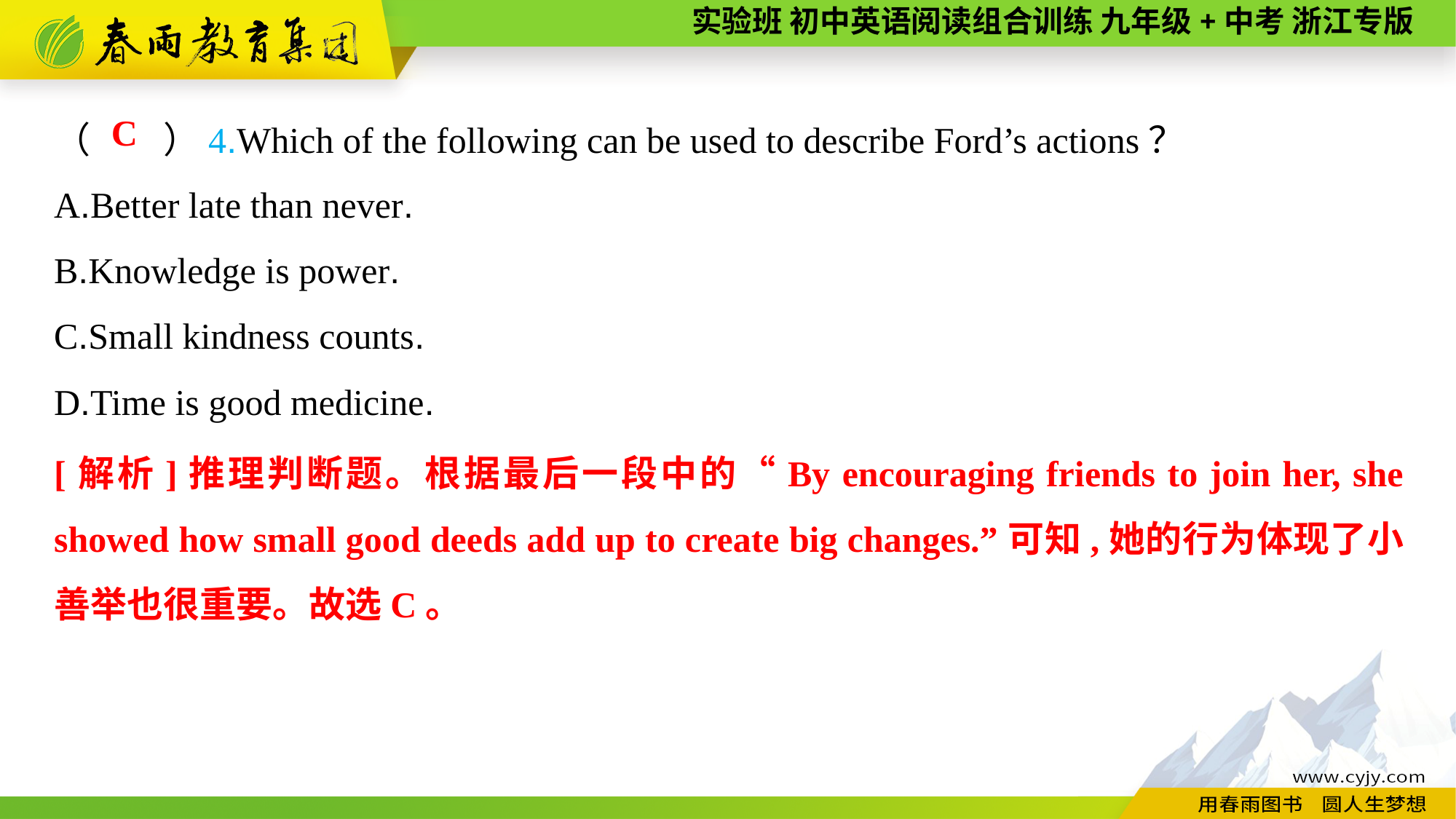

（　　）4.Which of the following can be used to describe Ford’s actions？
A.Better late than never.
B.Knowledge is power.
C.Small kindness counts.
D.Time is good medicine.
C
[解析]推理判断题。根据最后一段中的“By encouraging friends to join her, she showed how small good deeds add up to create big changes.”可知,她的行为体现了小善举也很重要。故选C。